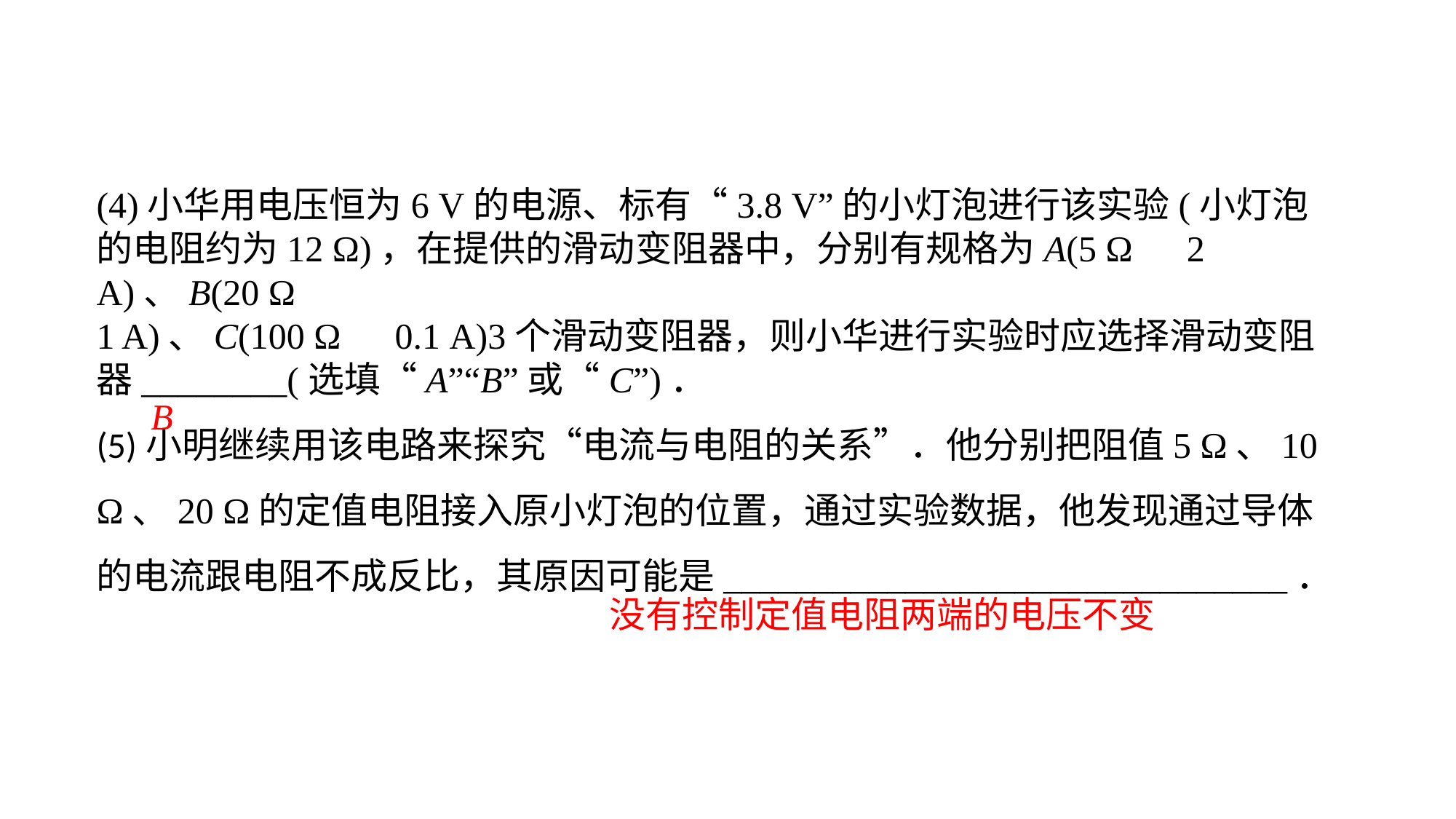

(4)小华用电压恒为6 V的电源、标有“3.8 V”的小灯泡进行该实验(小灯泡的电阻约为12 Ω)，在提供的滑动变阻器中，分别有规格为A(5 Ω　2 A)、B(20 Ω1 A)、C(100 Ω　0.1 A)3个滑动变阻器，则小华进行实验时应选择滑动变阻器________(选填“A”“B”或“C”)．(5)小明继续用该电路来探究“电流与电阻的关系”．他分别把阻值5 Ω、10 Ω、20 Ω的定值电阻接入原小灯泡的位置，通过实验数据，他发现通过导体的电流跟电阻不成反比，其原因可能是_______________________________．
B
没有控制定值电阻两端的电压不变